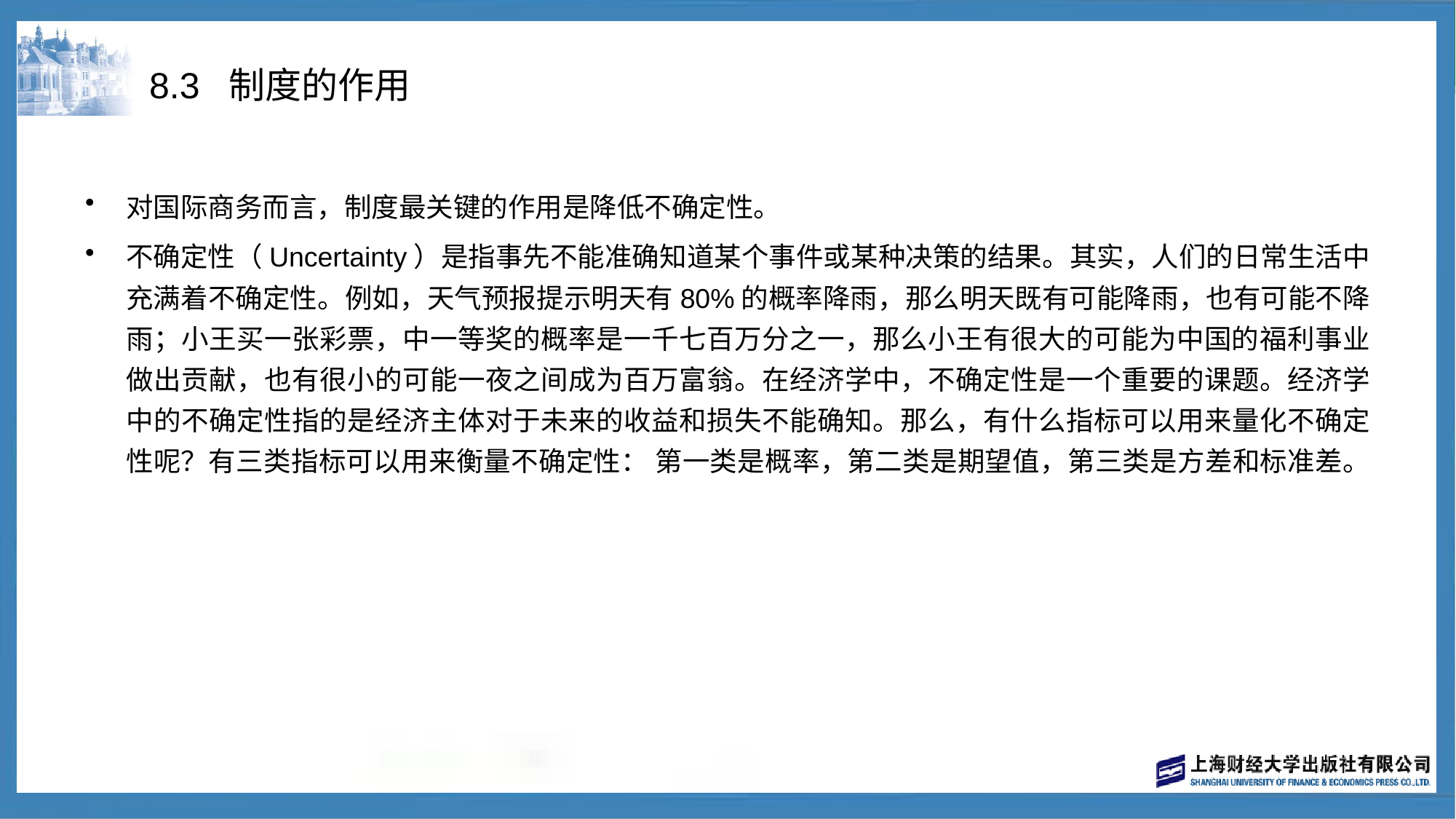

# 8.3  制度的作用
对国际商务而言，制度最关键的作用是降低不确定性。
不确定性（Uncertainty）是指事先不能准确知道某个事件或某种决策的结果。其实，人们的日常生活中充满着不确定性。例如，天气预报提示明天有80%的概率降雨，那么明天既有可能降雨，也有可能不降雨；小王买一张彩票，中一等奖的概率是一千七百万分之一，那么小王有很大的可能为中国的福利事业做出贡献，也有很小的可能一夜之间成为百万富翁。在经济学中，不确定性是一个重要的课题。经济学中的不确定性指的是经济主体对于未来的收益和损失不能确知。那么，有什么指标可以用来量化不确定性呢？有三类指标可以用来衡量不确定性： 第一类是概率，第二类是期望值，第三类是方差和标准差。